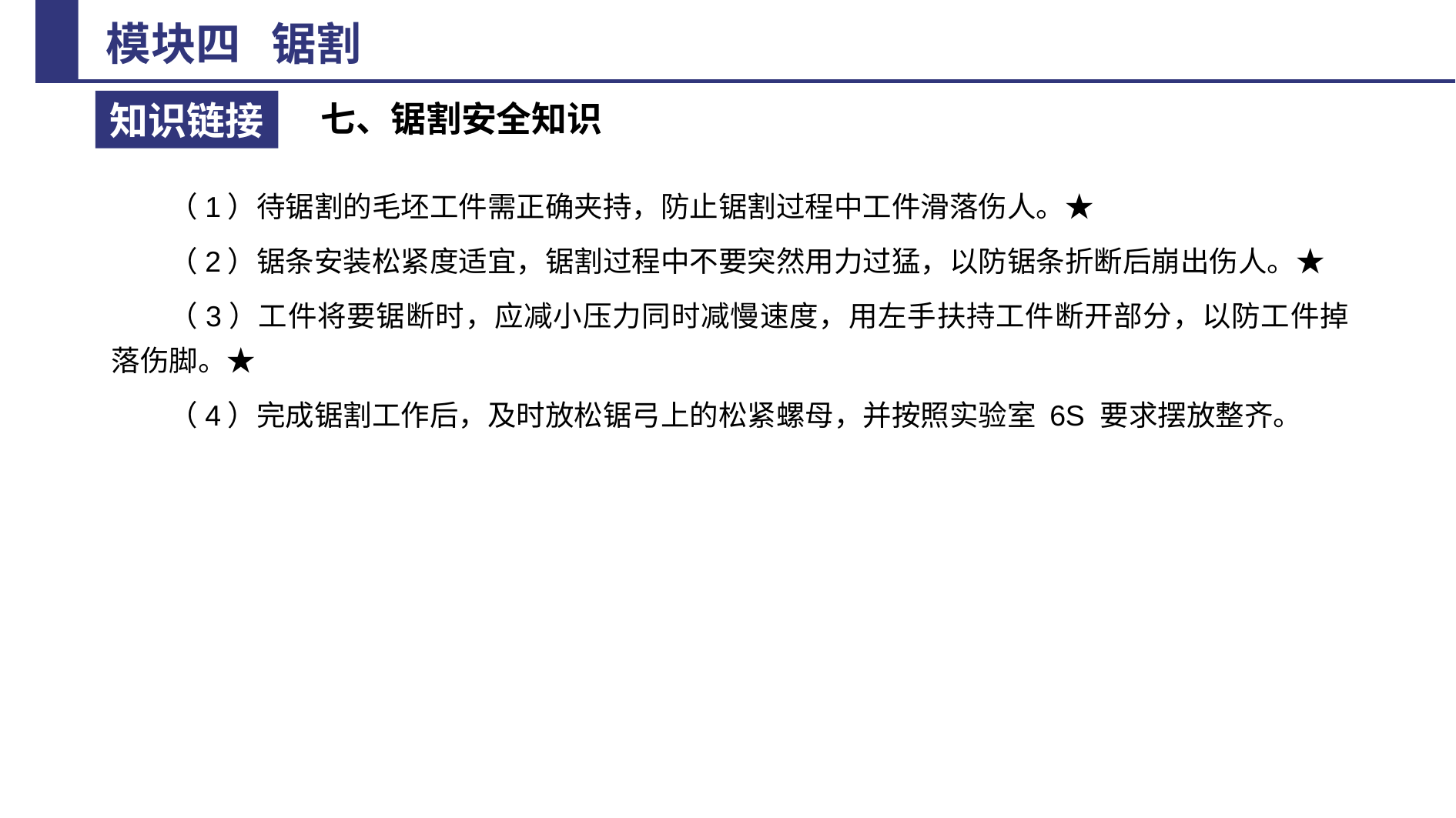

七、锯割安全知识
（1）待锯割的毛坯工件需正确夹持，防止锯割过程中工件滑落伤人。★
（2）锯条安装松紧度适宜，锯割过程中不要突然用力过猛，以防锯条折断后崩出伤人。★
（3）工件将要锯断时，应减小压力同时减慢速度，用左手扶持工件断开部分，以防工件掉落伤脚。★
（4）完成锯割工作后，及时放松锯弓上的松紧螺母，并按照实验室 6S 要求摆放整齐。